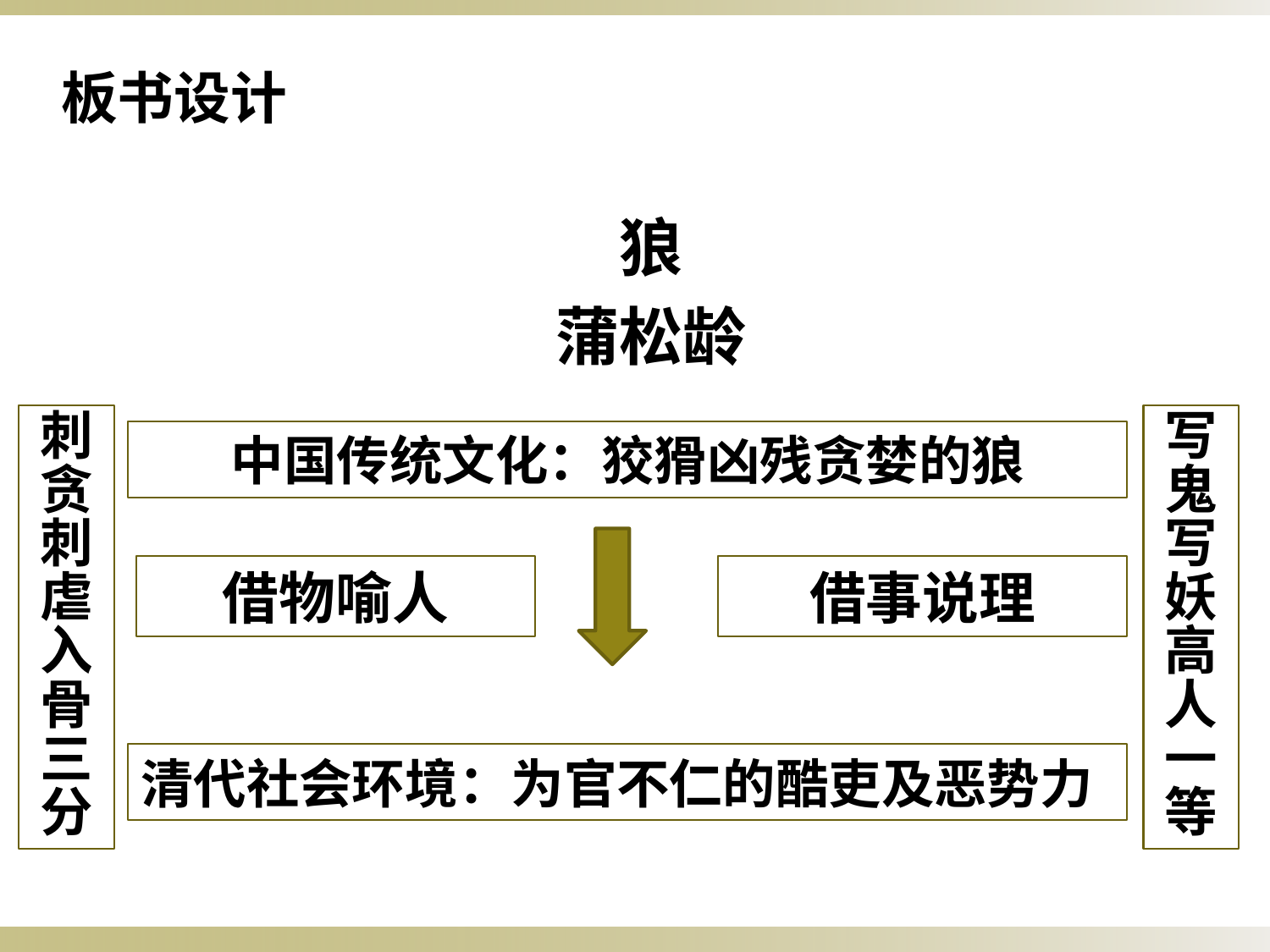

板书设计
狼
蒲松龄

刺贪刺虐入骨三分
写鬼写妖高人一等
中国传统文化：狡猾凶残贪婪的狼

借物喻人
借事说理
清代社会环境：为官不仁的酷吏及恶势力